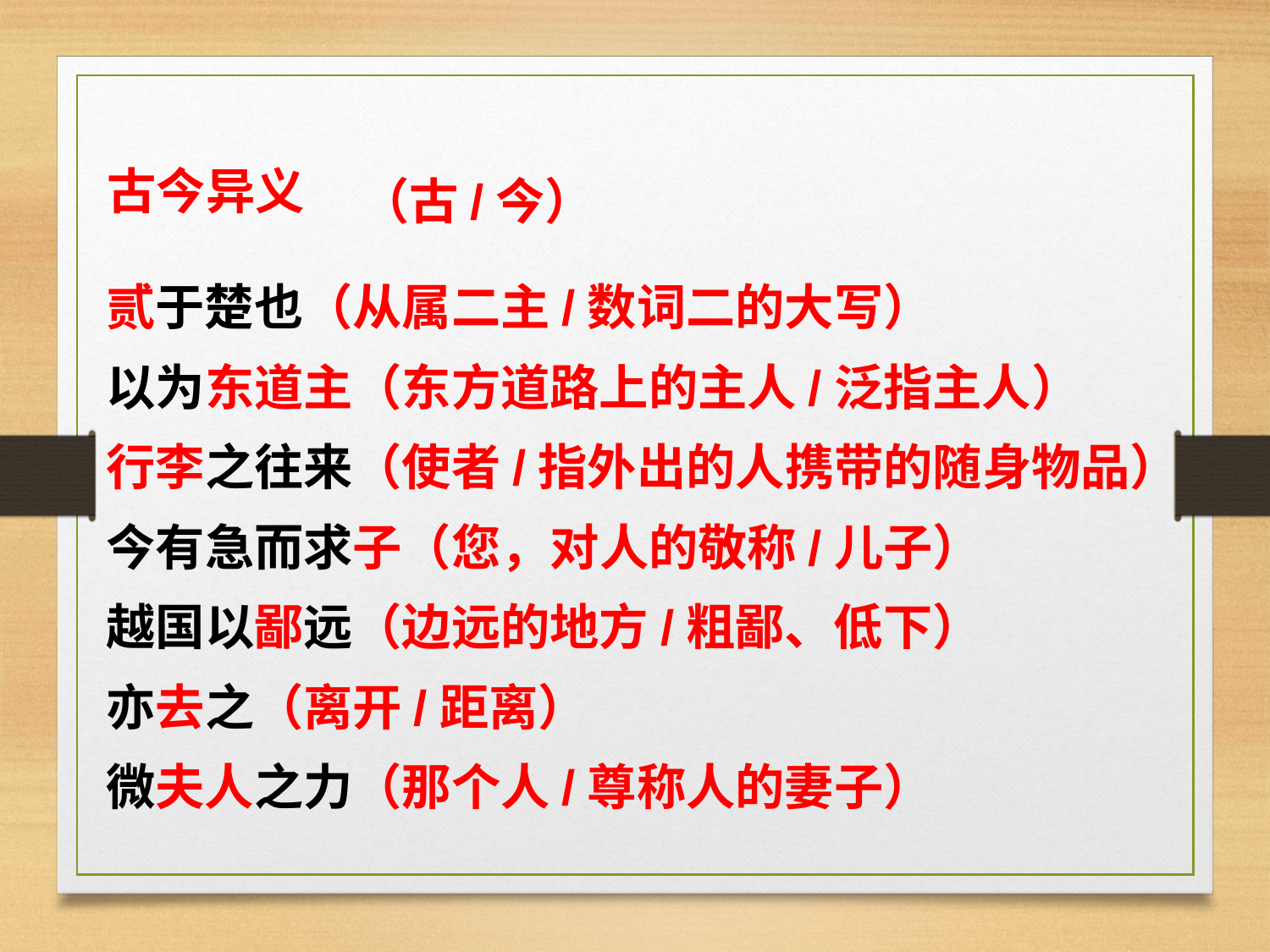

古今异义
（古/今）
贰于楚也（从属二主/数词二的大写）
以为东道主（东方道路上的主人/泛指主人）
行李之往来（使者/指外出的人携带的随身物品）
今有急而求子（您，对人的敬称/儿子）
越国以鄙远（边远的地方/粗鄙、低下）
亦去之（离开/距离）
微夫人之力（那个人/尊称人的妻子）